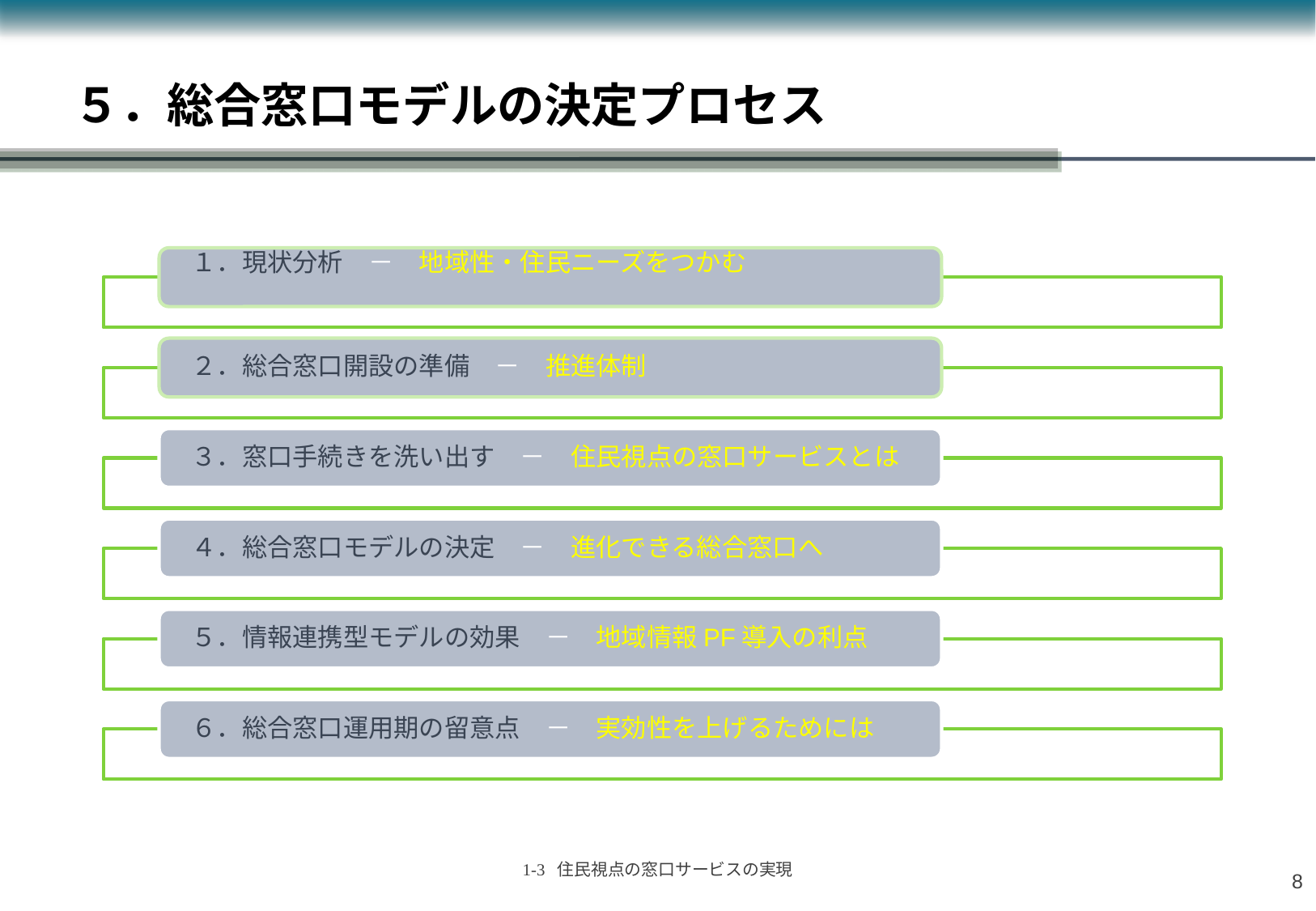

# ５．総合窓口モデルの決定プロセス
１．現状分析　－　地域性・住民ニーズをつかむ
２．総合窓口開設の準備　－　推進体制
３．窓口手続きを洗い出す　－　住民視点の窓口サービスとは
４．総合窓口モデルの決定　－　進化できる総合窓口へ
５．情報連携型モデルの効果　－　地域情報PF導入の利点
６．総合窓口運用期の留意点　－　実効性を上げるためには
8
1-3  住民視点の窓口サービスの実現